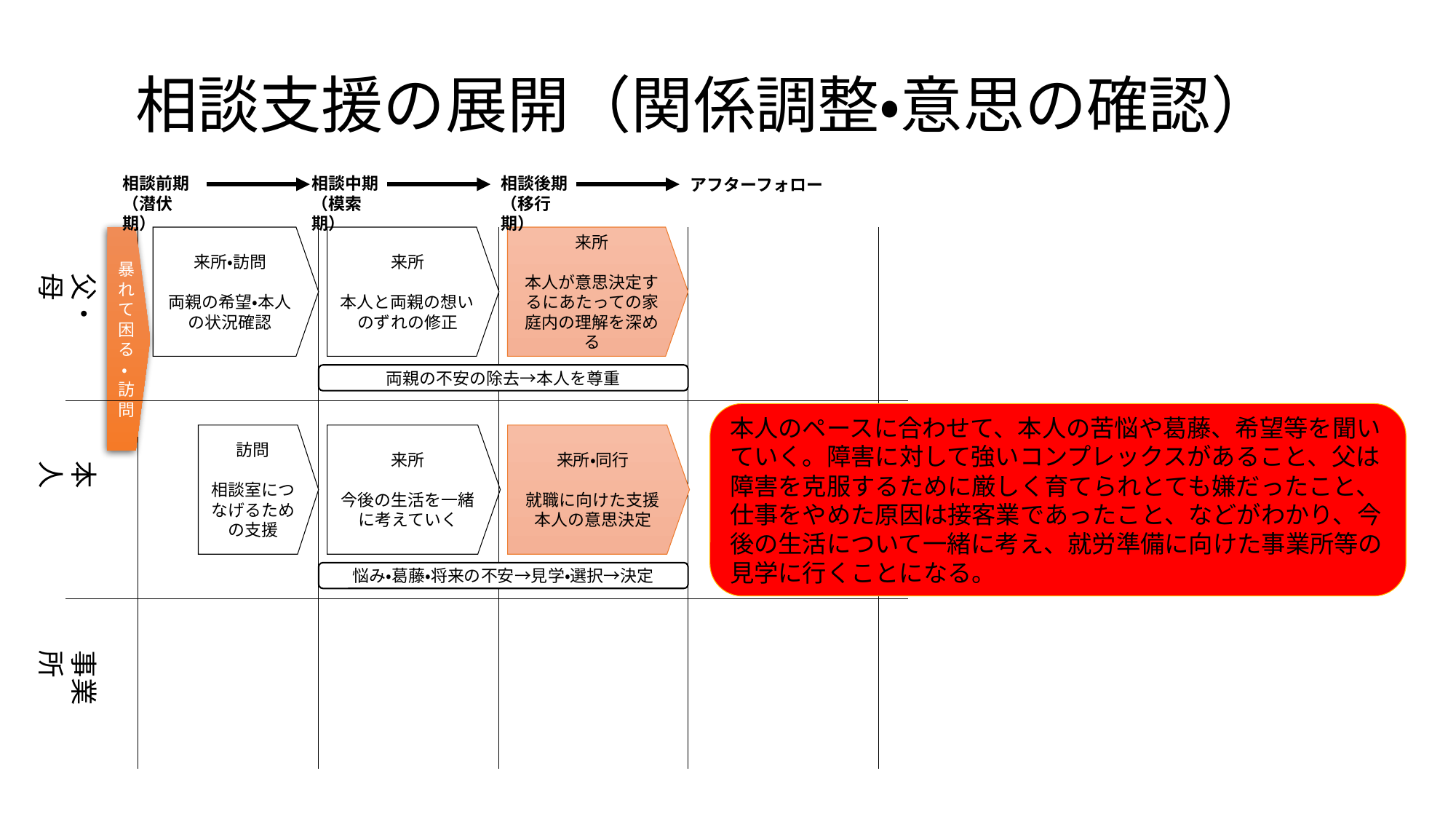

# 相談支援の展開（関係調整・意思の確認）
相談前期
（潜伏期）
相談中期
（模索期）
相談後期
（移行期）
アフターフォロー
来所・訪問

両親の希望・本人の状況確認
来所

本人と両親の想いのずれの修正
来所

本人が意思決定するにあたっての家庭内の理解を深める
暴れて困る・訪問
父・母
両親の不安の除去→本人を尊重
本人のペースに合わせて、本人の苦悩や葛藤、希望等を聞いていく。障害に対して強いコンプレックスがあること、父は障害を克服するために厳しく育てられとても嫌だったこと、仕事をやめた原因は接客業であったこと、などがわかり、今後の生活について一緒に考え、就労準備に向けた事業所等の見学に行くことになる。
訪問

相談室につなげるための支援
来所

今後の生活を一緒に考えていく
来所・同行

就職に向けた支援
本人の意思決定
本 人
悩み・葛藤・将来の不安→見学・選択→決定
事業所